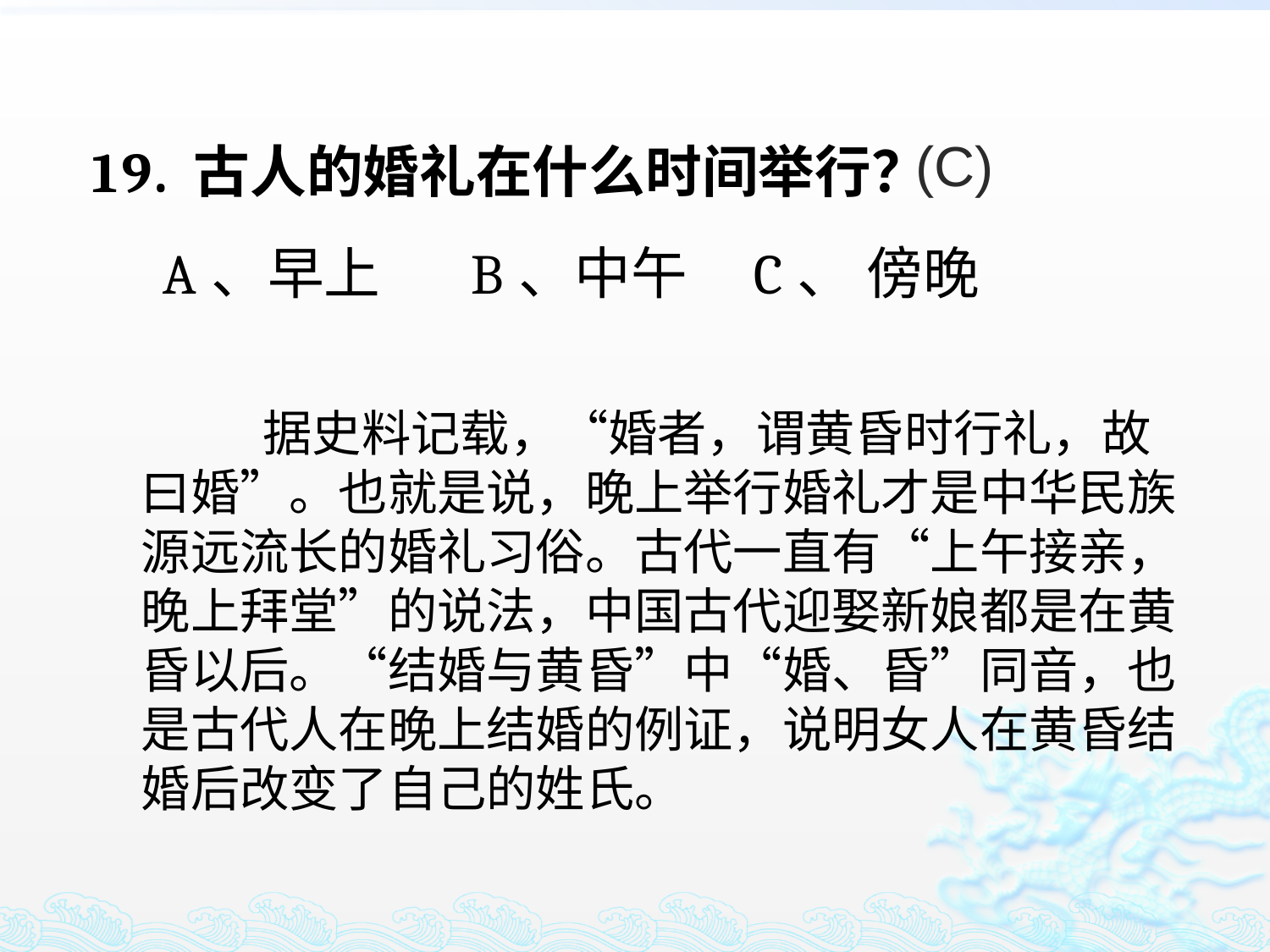

19. 古人的婚礼在什么时间举行？
      A、早上      B、中午    C、 傍晚
(C)
          据史料记载，“婚者，谓黄昏时行礼，故曰婚”。也就是说，晚上举行婚礼才是中华民族源远流长的婚礼习俗。古代一直有“上午接亲，晚上拜堂”的说法，中国古代迎娶新娘都是在黄昏以后。“结婚与黄昏”中“婚、昏”同音，也是古代人在晚上结婚的例证，说明女人在黄昏结婚后改变了自己的姓氏。